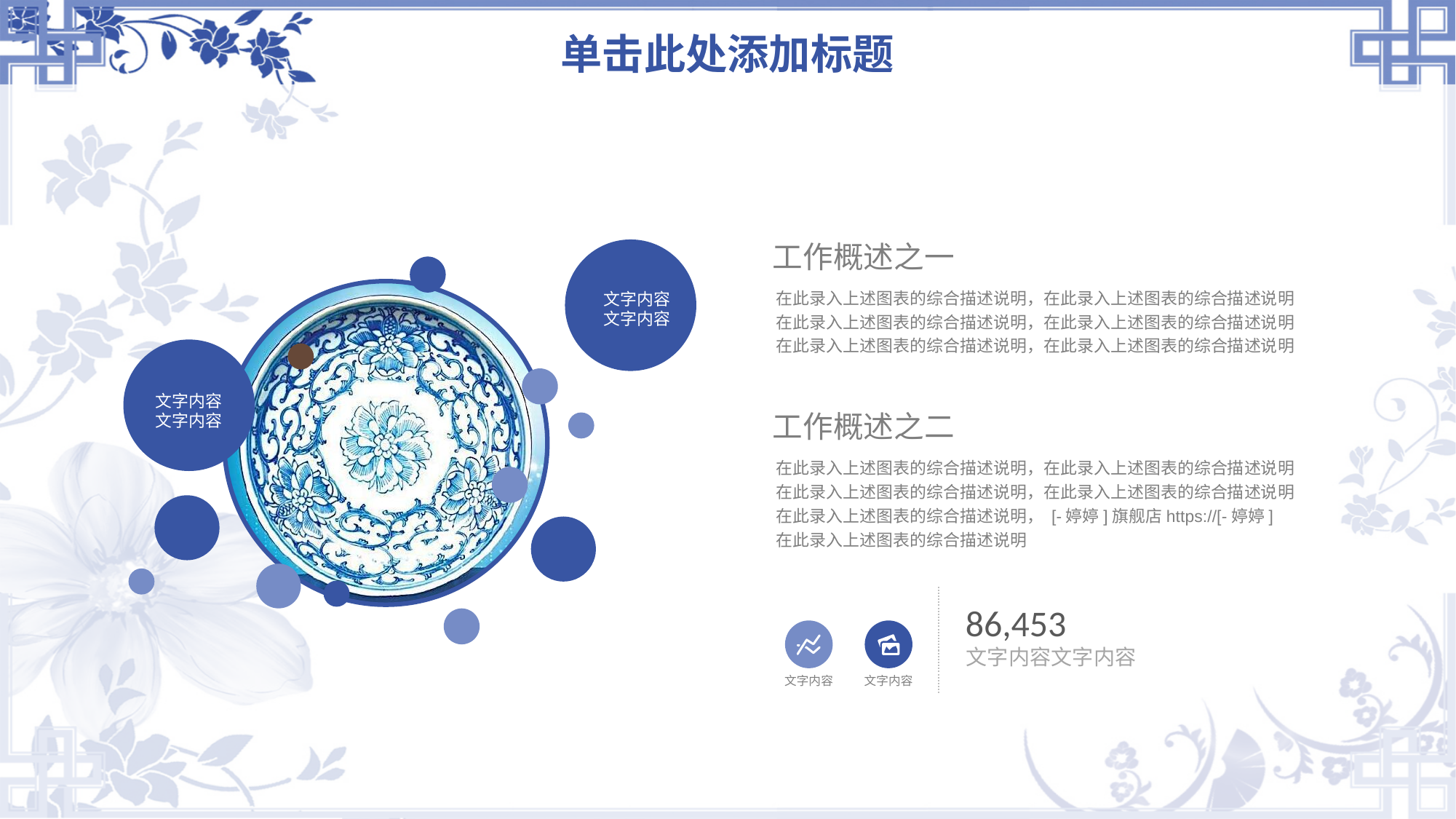

# 单击此处添加标题

工作概述之一
在此录入上述图表的综合描述说明，在此录入上述图表的综合描述说明在此录入上述图表的综合描述说明，在此录入上述图表的综合描述说明在此录入上述图表的综合描述说明，在此录入上述图表的综合描述说明

文字内容
文字内容

文字内容
文字内容

工作概述之二
在此录入上述图表的综合描述说明，在此录入上述图表的综合描述说明在此录入上述图表的综合描述说明，在此录入上述图表的综合描述说明在此录入上述图表的综合描述说明， [-婷婷]旗舰店https://[-婷婷]
在此录入上述图表的综合描述说明

86,453
文字内容文字内容

文字内容

文字内容